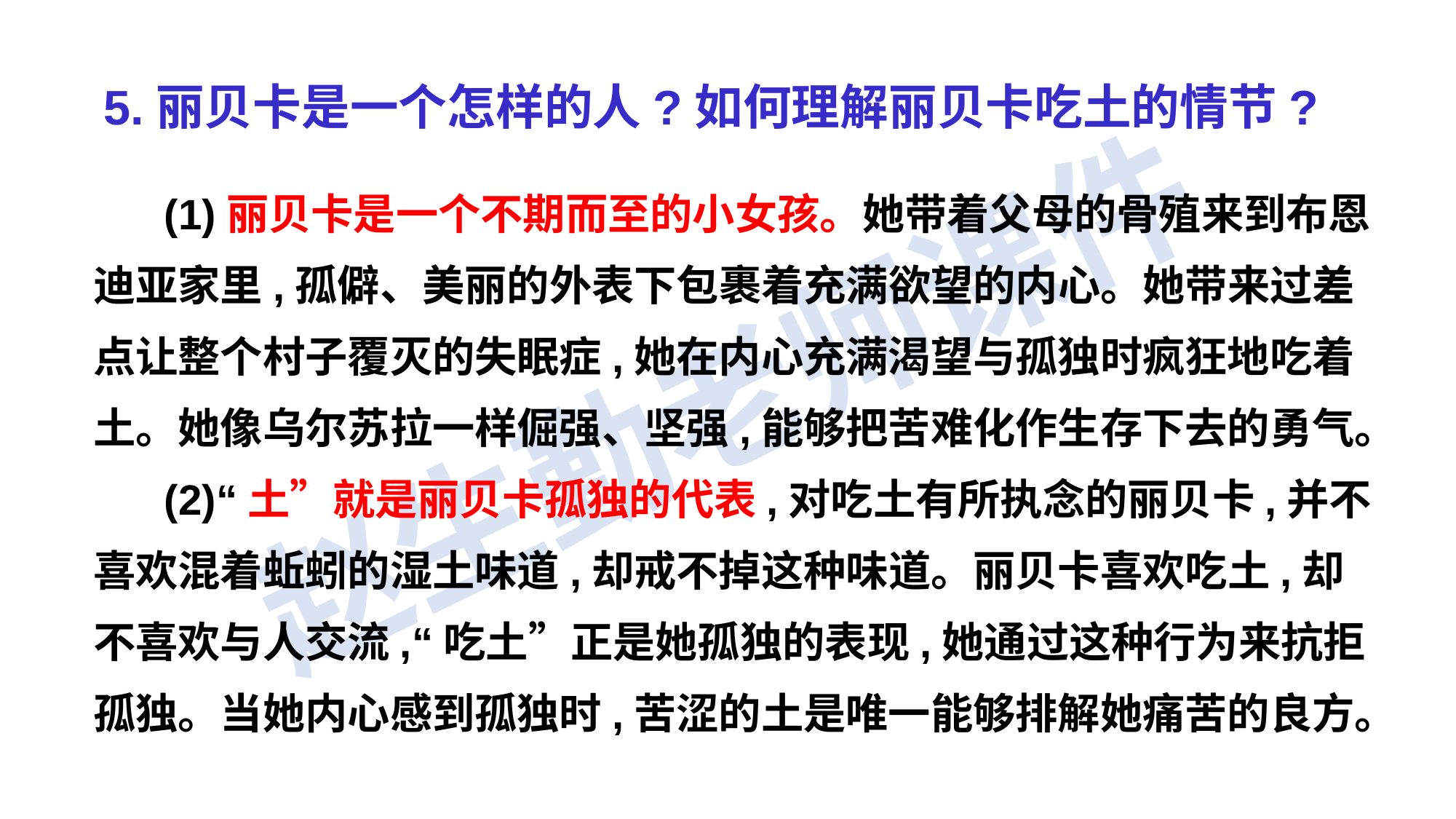

5.丽贝卡是一个怎样的人?如何理解丽贝卡吃土的情节?
      (1)丽贝卡是一个不期而至的小女孩。她带着父母的骨殖来到布恩迪亚家里,孤僻、美丽的外表下包裹着充满欲望的内心。她带来过差点让整个村子覆灭的失眠症,她在内心充满渴望与孤独时疯狂地吃着土。她像乌尔苏拉一样倔强、坚强,能够把苦难化作生存下去的勇气。
      (2)“土”就是丽贝卡孤独的代表,对吃土有所执念的丽贝卡,并不喜欢混着蚯蚓的湿土味道,却戒不掉这种味道。丽贝卡喜欢吃土,却不喜欢与人交流,“吃土”正是她孤独的表现,她通过这种行为来抗拒孤独。当她内心感到孤独时,苦涩的土是唯一能够排解她痛苦的良方。